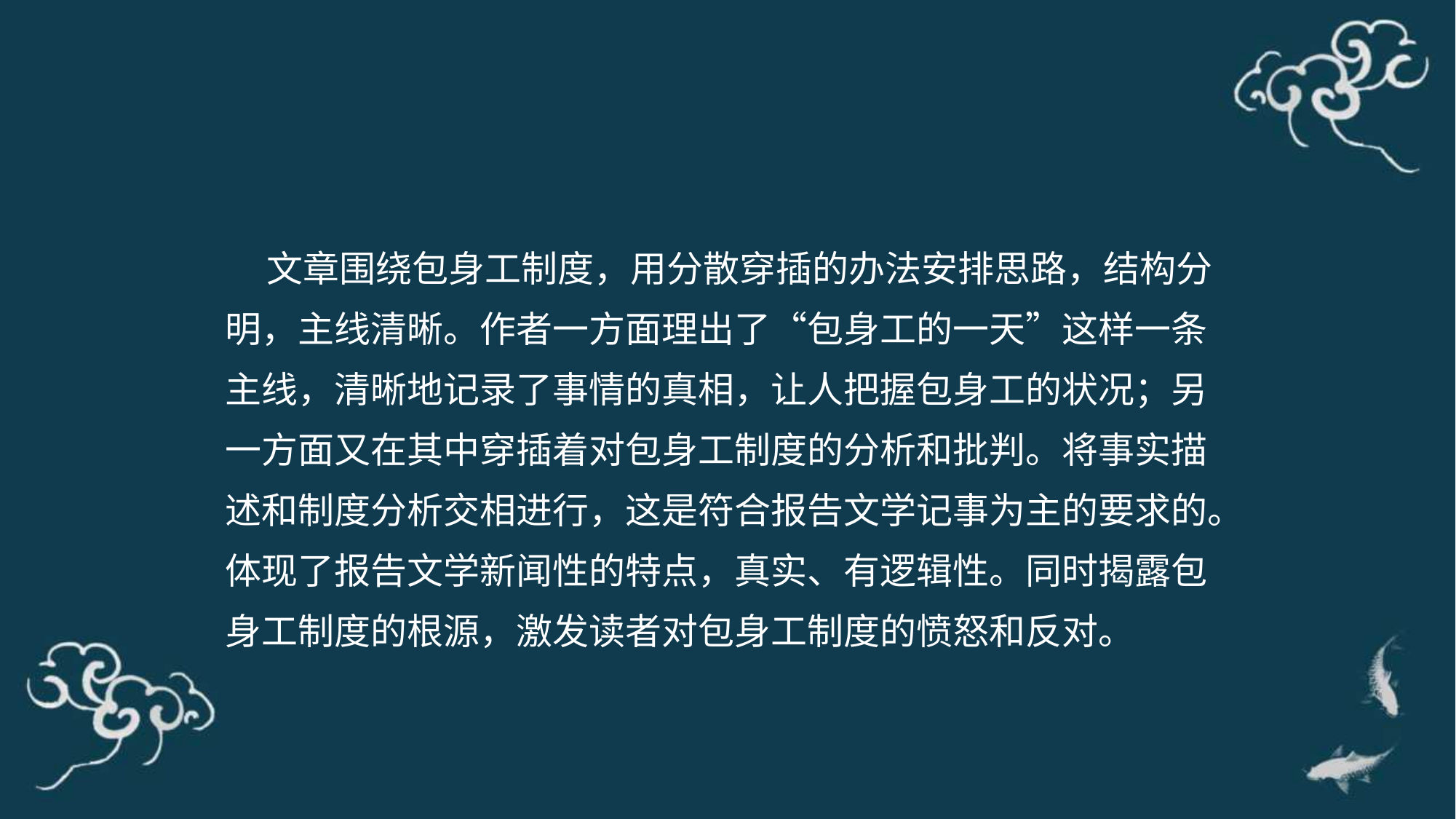

文章围绕包身工制度，用分散穿插的办法安排思路，结构分明，主线清晰。作者一方面理出了“包身工的一天”这样一条主线，清晰地记录了事情的真相，让人把握包身工的状况；另一方面又在其中穿插着对包身工制度的分析和批判。将事实描述和制度分析交相进行，这是符合报告文学记事为主的要求的。体现了报告文学新闻性的特点，真实、有逻辑性。同时揭露包身工制度的根源，激发读者对包身工制度的愤怒和反对。